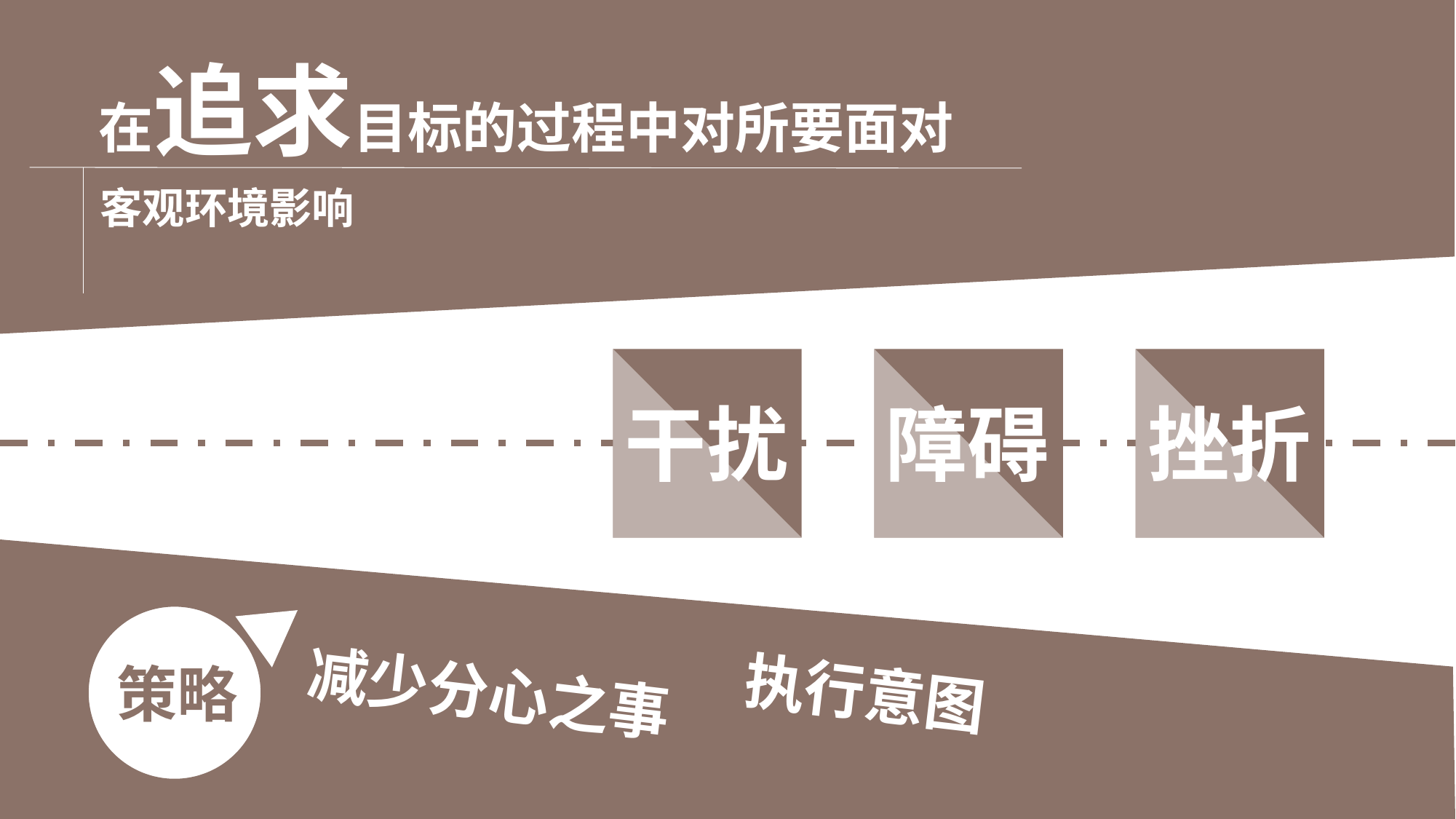

在追求目标的过程中对所要面对
客观环境影响

干扰

障碍

挫折

减少分心之事
执行意图
策略